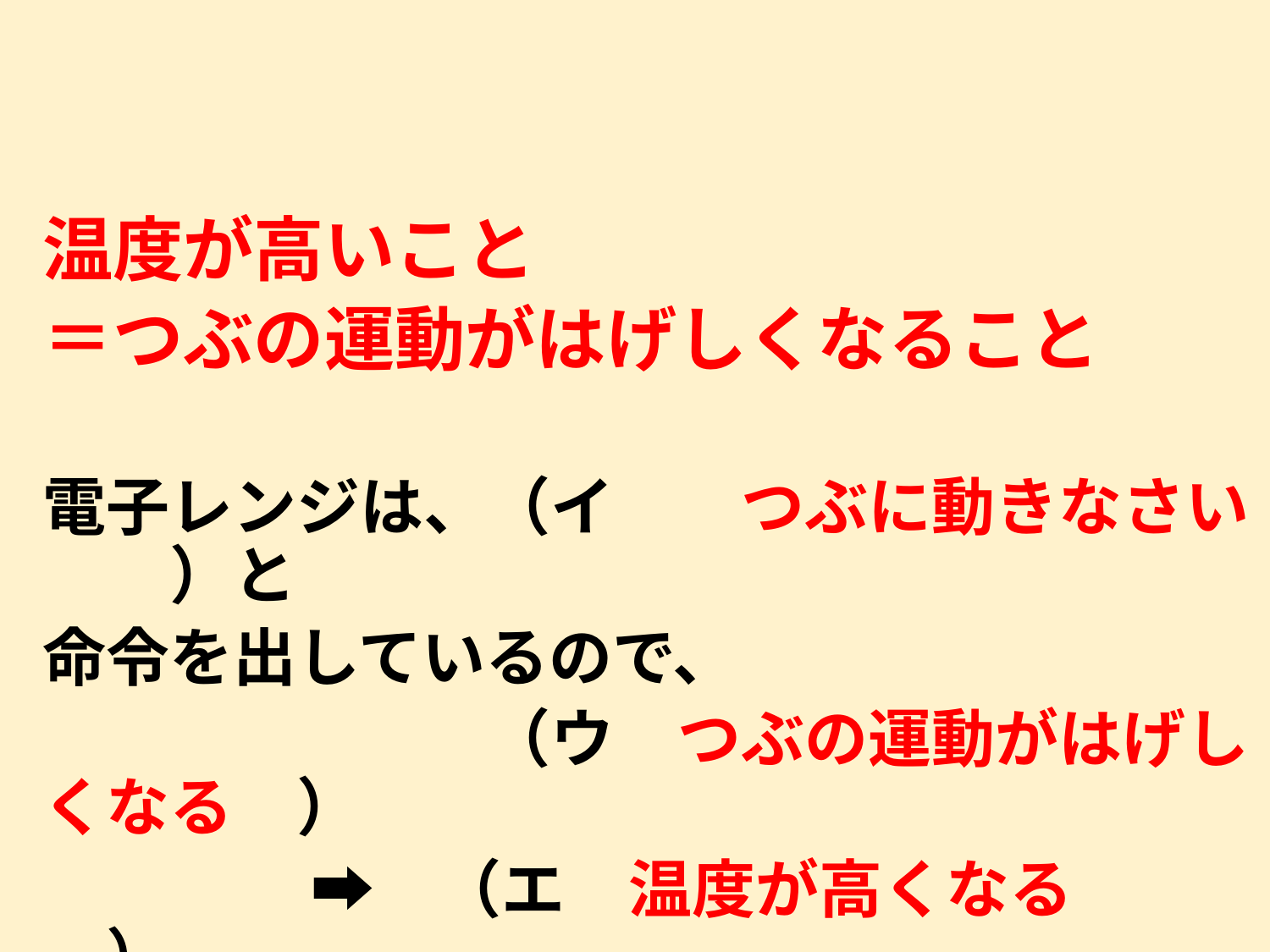

温度が高いこと
＝つぶの運動がはげしくなること

電子レンジは、（イ　　つぶに動きなさい　　）と
命令を出しているので、
　　　　　　　（ウ　つぶの運動がはげしくなる　）
　　　　 ➡　（エ　温度が高くなる　　）